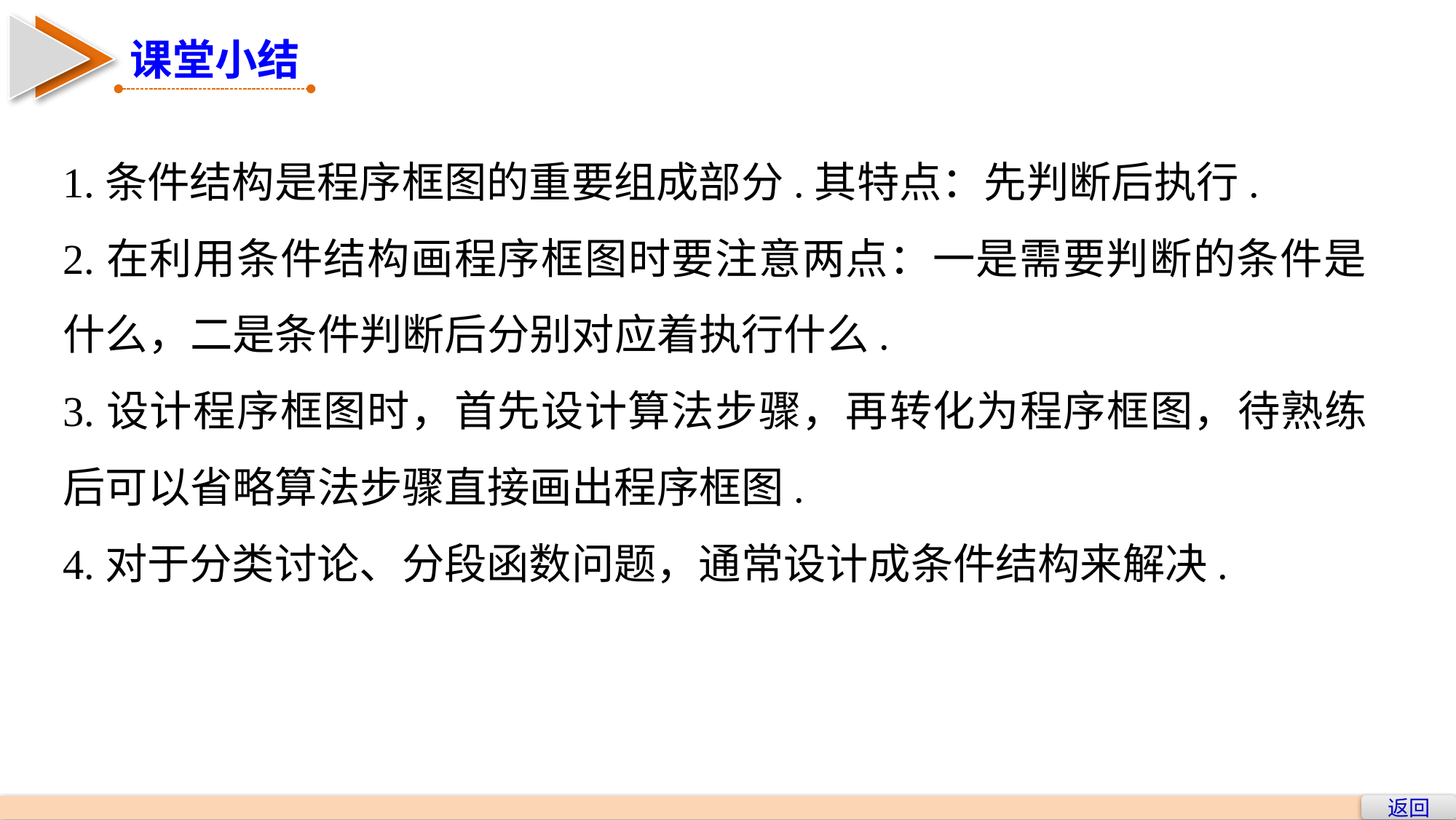

课堂小结
1.条件结构是程序框图的重要组成部分.其特点：先判断后执行.
2.在利用条件结构画程序框图时要注意两点：一是需要判断的条件是什么，二是条件判断后分别对应着执行什么.
3.设计程序框图时，首先设计算法步骤，再转化为程序框图，待熟练后可以省略算法步骤直接画出程序框图.
4.对于分类讨论、分段函数问题，通常设计成条件结构来解决.
返回